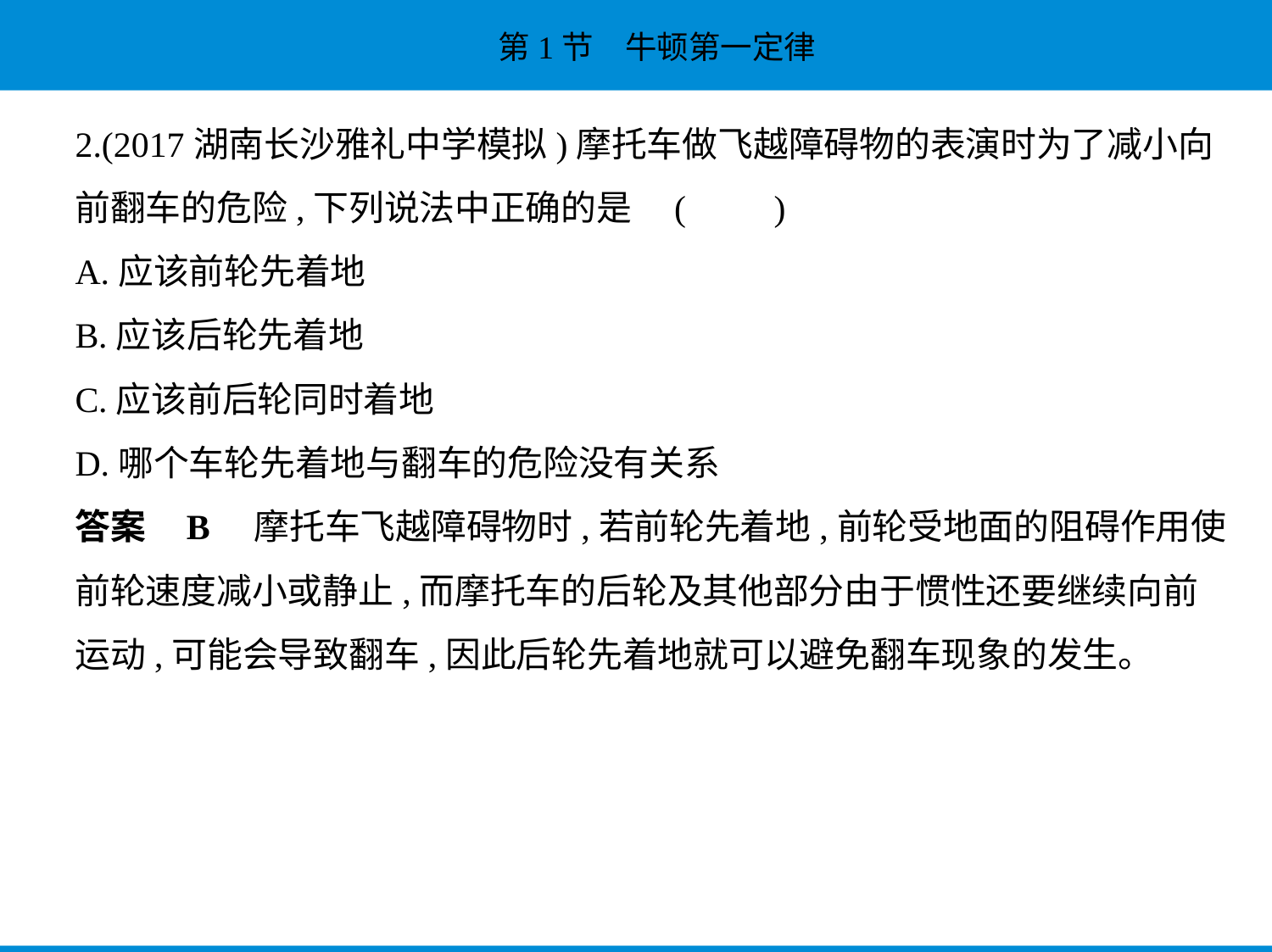

2.(2017湖南长沙雅礼中学模拟)摩托车做飞越障碍物的表演时为了减小向
前翻车的危险,下列说法中正确的是 (　　)
A.应该前轮先着地
B.应该后轮先着地
C.应该前后轮同时着地
D.哪个车轮先着地与翻车的危险没有关系
答案    B　摩托车飞越障碍物时,若前轮先着地,前轮受地面的阻碍作用使
前轮速度减小或静止,而摩托车的后轮及其他部分由于惯性还要继续向前
运动,可能会导致翻车,因此后轮先着地就可以避免翻车现象的发生。